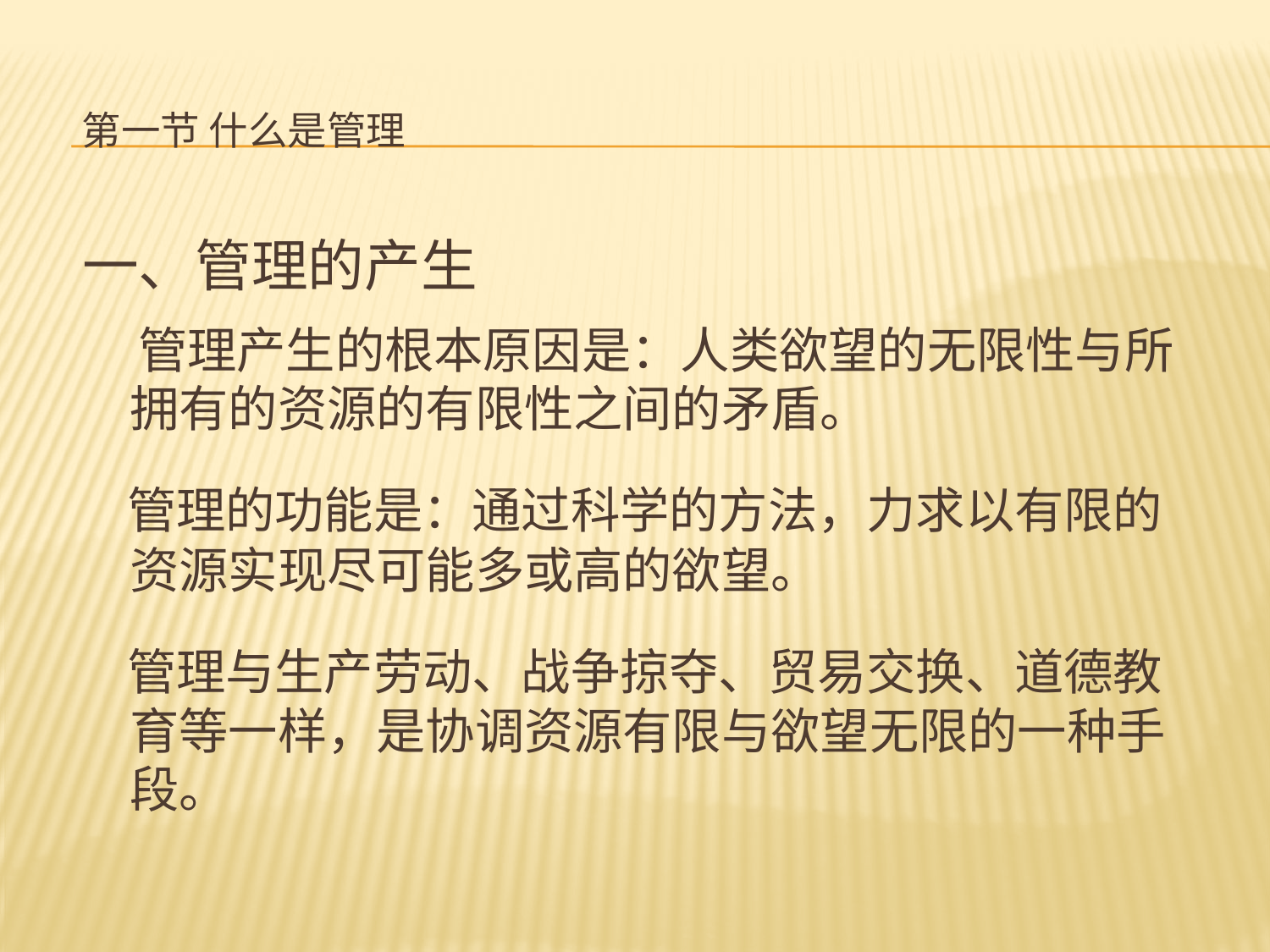

# 第一节 什么是管理
一、管理的产生
    管理产生的根本原因是：人类欲望的无限性与所拥有的资源的有限性之间的矛盾。
   管理的功能是：通过科学的方法，力求以有限的资源实现尽可能多或高的欲望。
   管理与生产劳动、战争掠夺、贸易交换、道德教育等一样，是协调资源有限与欲望无限的一种手段。